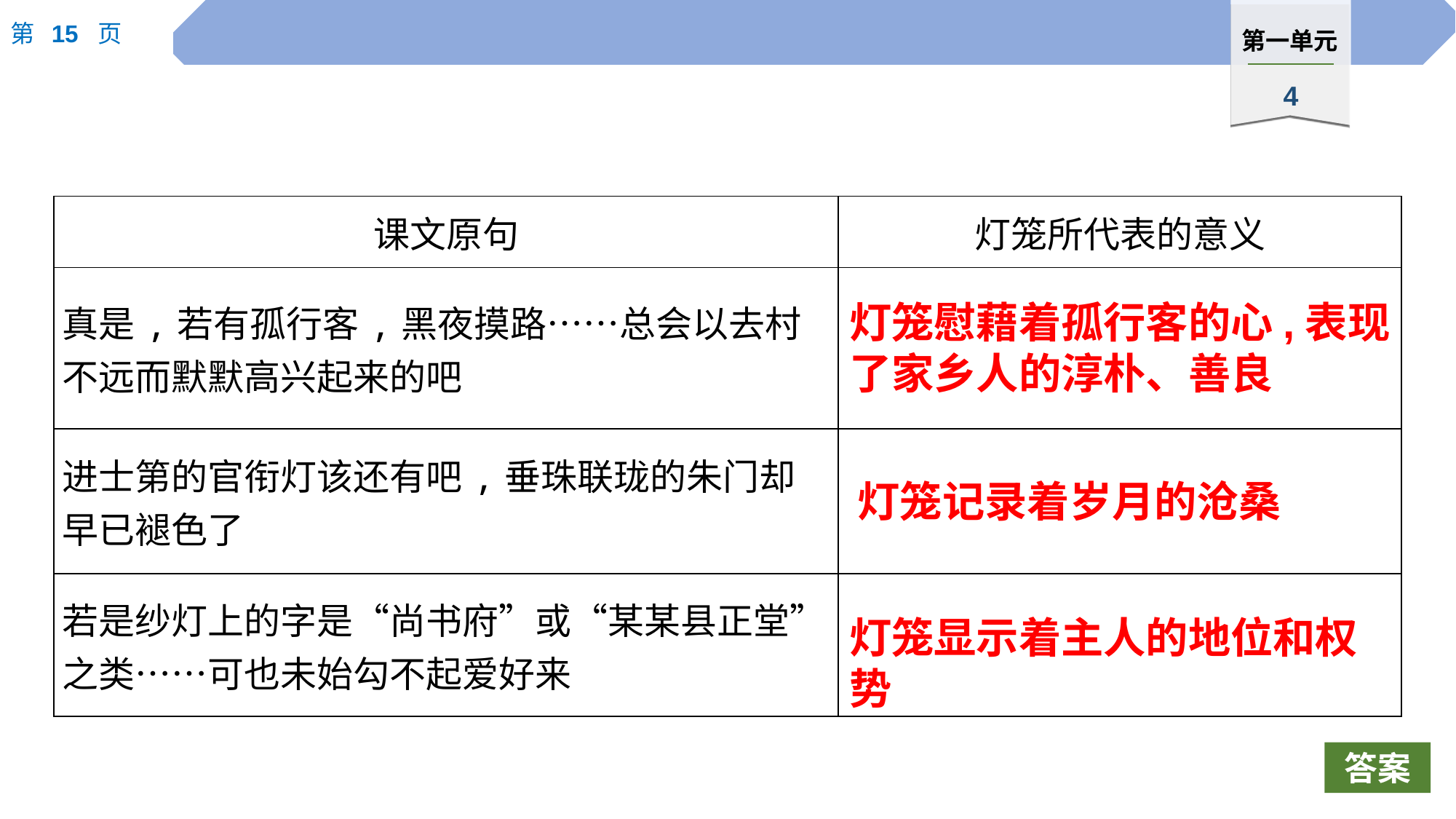

| 课文原句 | 灯笼所代表的意义 |
| --- | --- |
| 真是,若有孤行客,黑夜摸路……总会以去村不远而默默高兴起来的吧 |  |
| 进士第的官衔灯该还有吧,垂珠联珑的朱门却早已褪色了 |  |
| 若是纱灯上的字是“尚书府”或“某某县正堂”之类……可也未始勾不起爱好来 |  |
灯笼慰藉着孤行客的心,表现了家乡人的淳朴、善良
灯笼记录着岁月的沧桑
灯笼显示着主人的地位和权势
答案